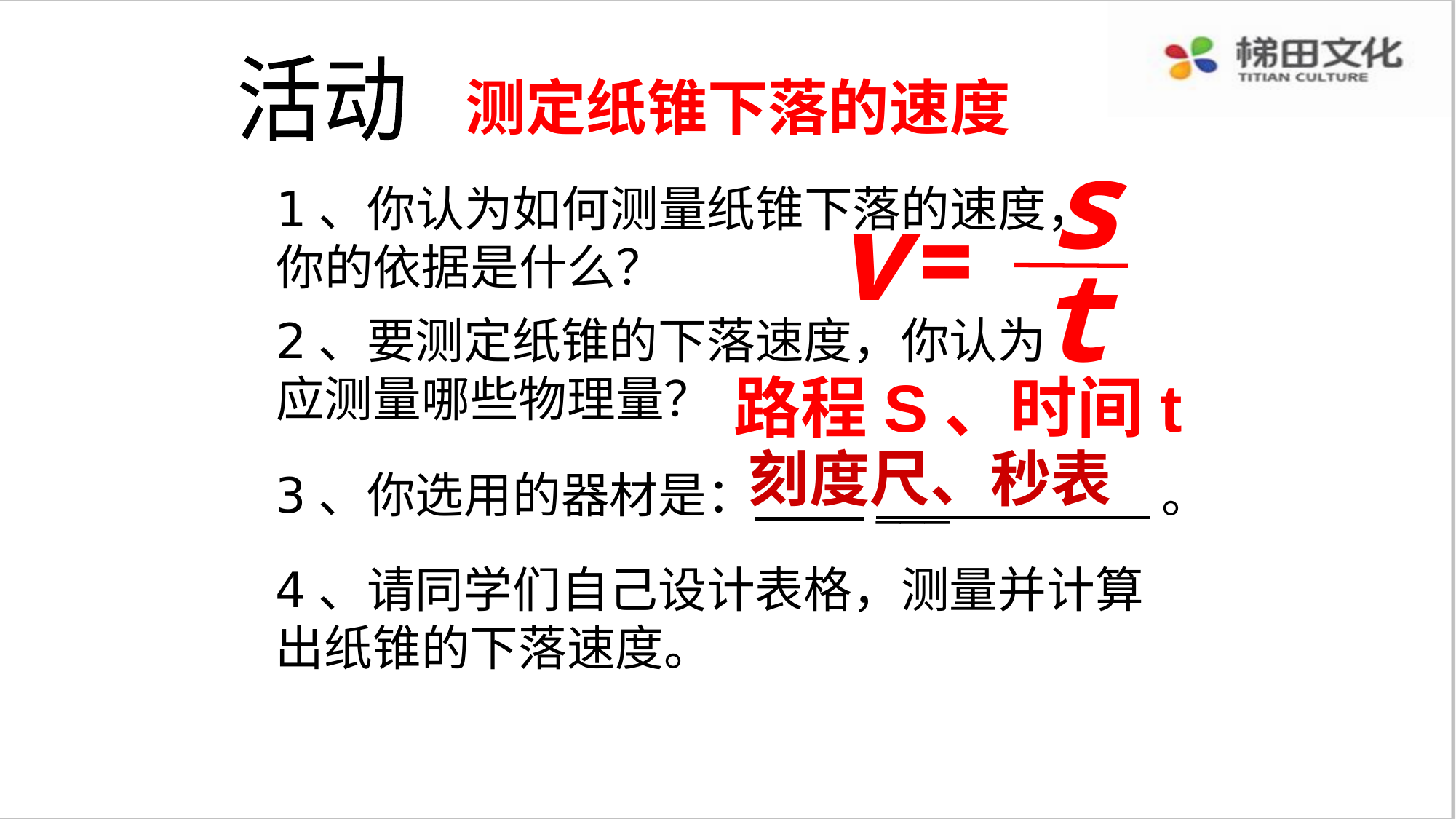

活动
测定纸锥下落的速度
s

v
=
t

1、你认为如何测量纸锥下落的速度，你的依据是什么？
2、要测定纸锥的下落速度，你认为应测量哪些物理量？
路程S、时间t
刻度尺、秒表
3、你选用的器材是：          ___             。
4、请同学们自己设计表格，测量并计算出纸锥的下落速度。